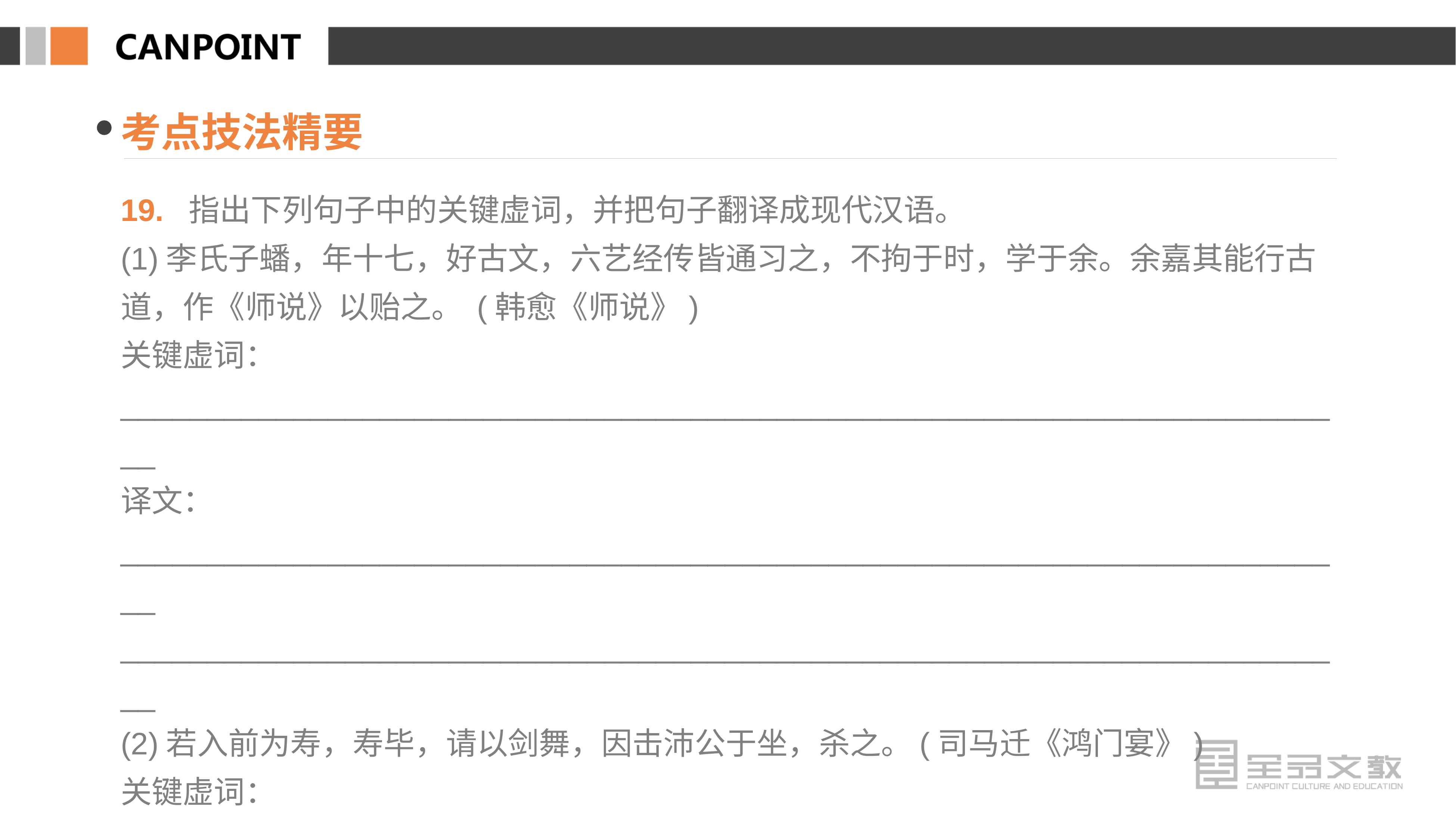

考点技法精要

19.  指出下列句子中的关键虚词，并把句子翻译成现代汉语。
(1)李氏子蟠，年十七，好古文，六艺经传皆通习之，不拘于时，学于余。余嘉其能行古道，作《师说》以贻之。 (韩愈《师说》)
关键虚词：________________________________________________________________________
译文：________________________________________________________________________
________________________________________________________________________
(2)若入前为寿，寿毕，请以剑舞，因击沛公于坐，杀之。(司马迁《鸿门宴》)
关键虚词：________________________________________________________________________
译文：________________________________________________________________________
________________________________________________________________________